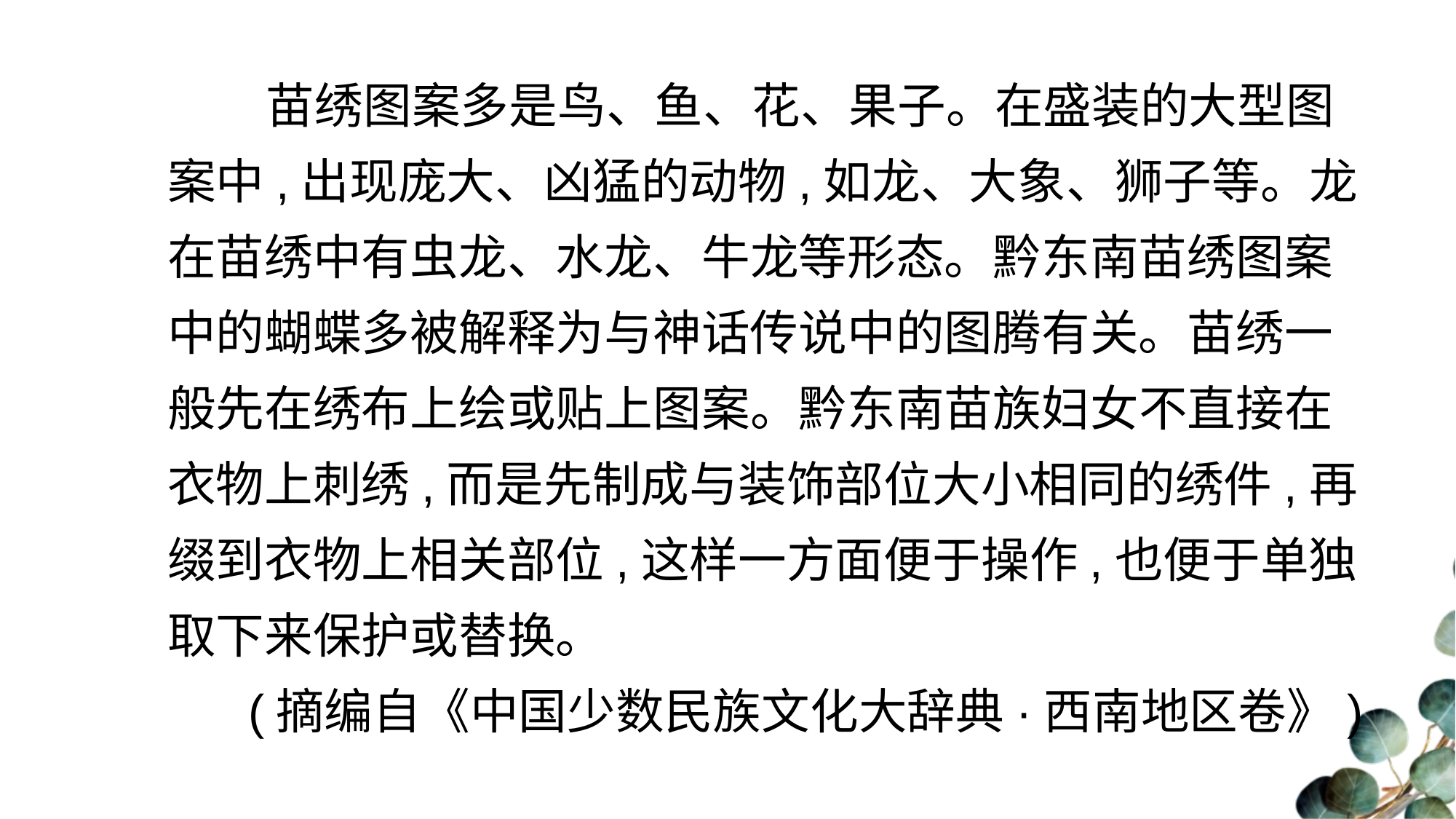

苗绣图案多是鸟、鱼、花、果子。在盛装的大型图案中,出现庞大、凶猛的动物,如龙、大象、狮子等。龙在苗绣中有虫龙、水龙、牛龙等形态。黔东南苗绣图案中的蝴蝶多被解释为与神话传说中的图腾有关。苗绣一般先在绣布上绘或贴上图案。黔东南苗族妇女不直接在衣物上刺绣,而是先制成与装饰部位大小相同的绣件,再缀到衣物上相关部位,这样一方面便于操作,也便于单独取下来保护或替换。
(摘编自《中国少数民族文化大辞典·西南地区卷》)